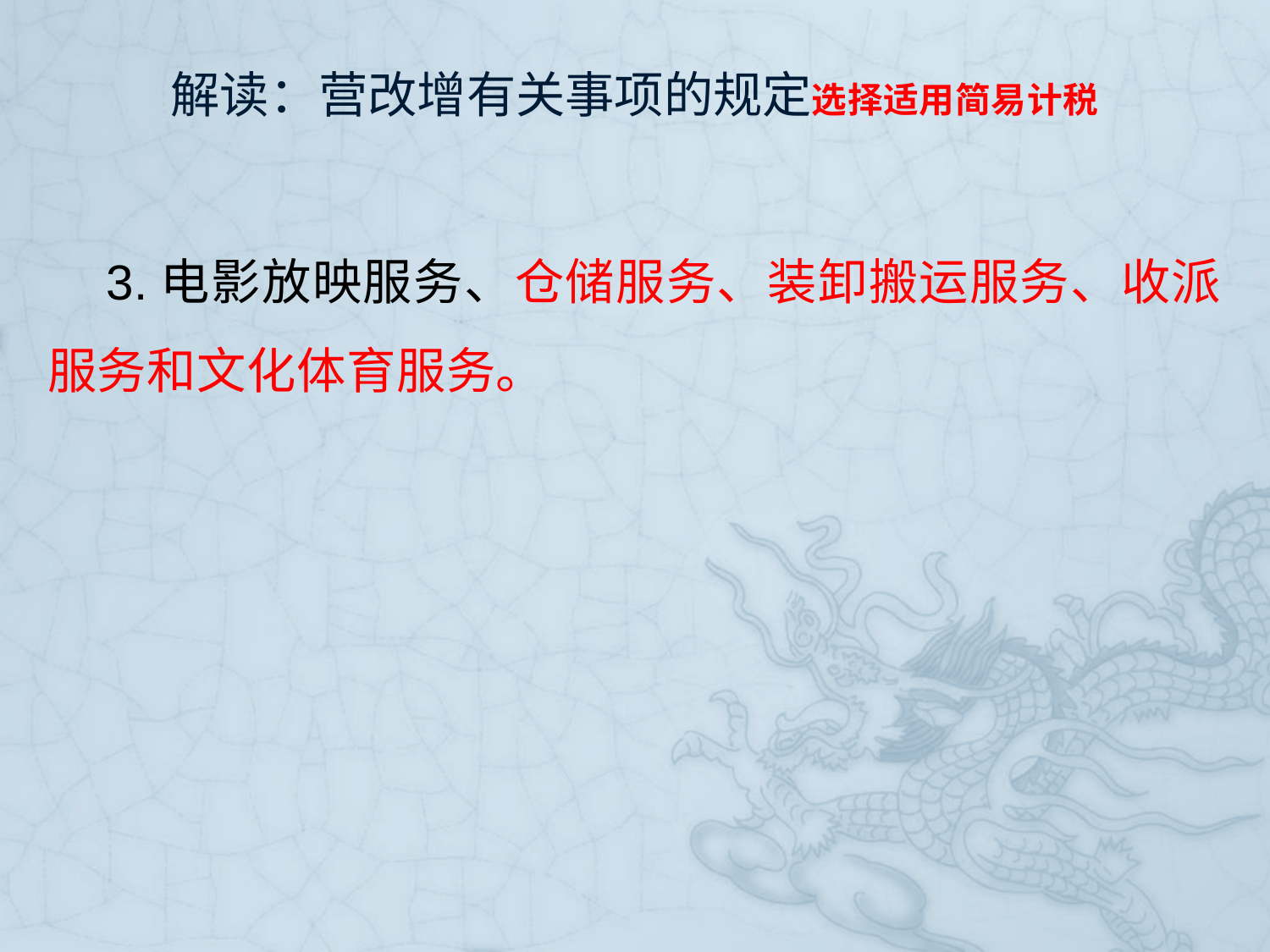

# 解读：营改增有关事项的规定选择适用简易计税

3.电影放映服务、仓储服务、装卸搬运服务、收派服务和文化体育服务。